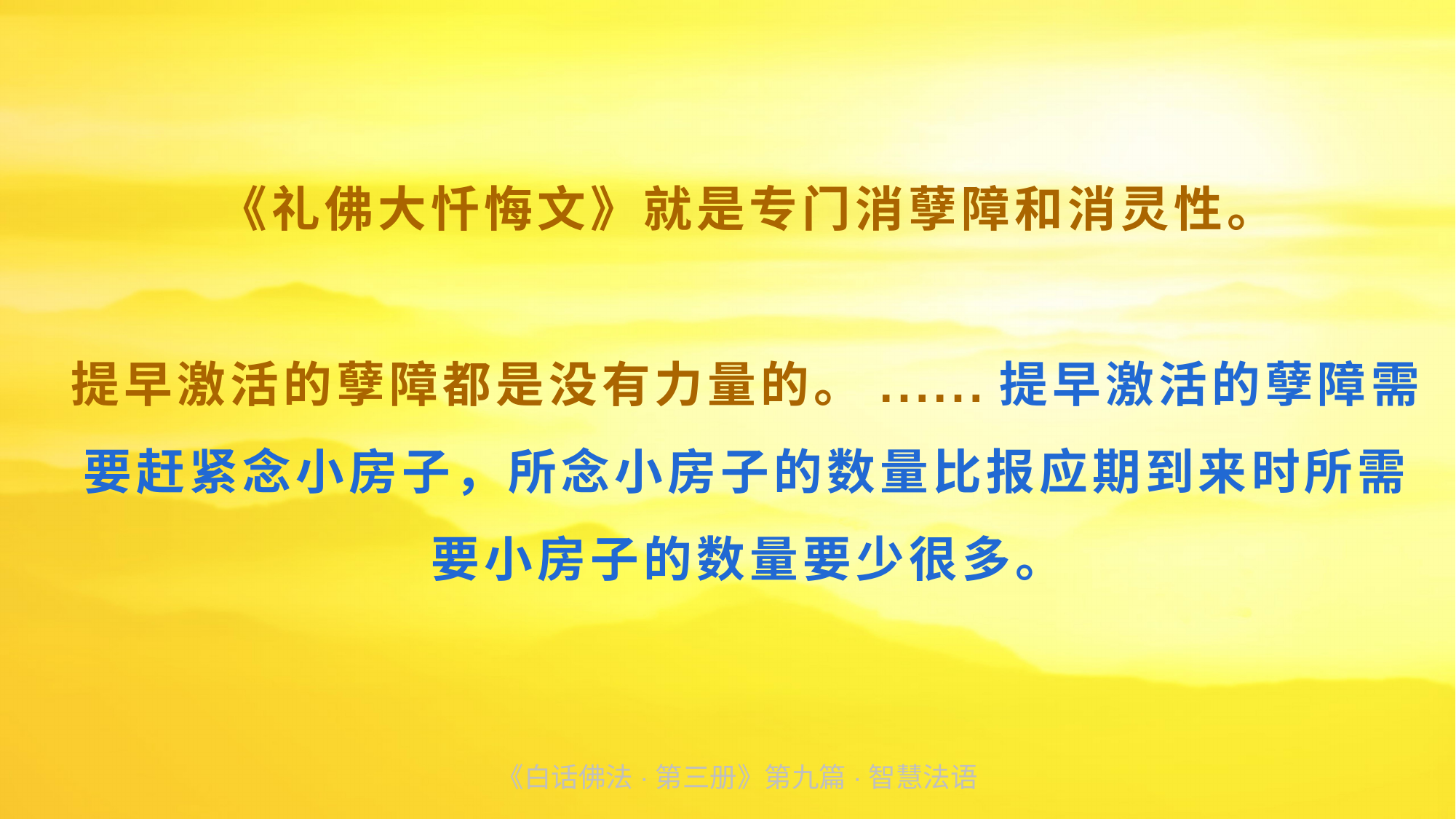

《礼佛大忏悔文》就是专门消孽障和消灵性。

提早激活的孽障都是没有力量的。......提早激活的孽障需要赶紧念小房子，所念小房子的数量比报应期到来时所需要小房子的数量要少很多。
  《白话佛法·第三册》第九篇·智慧法语